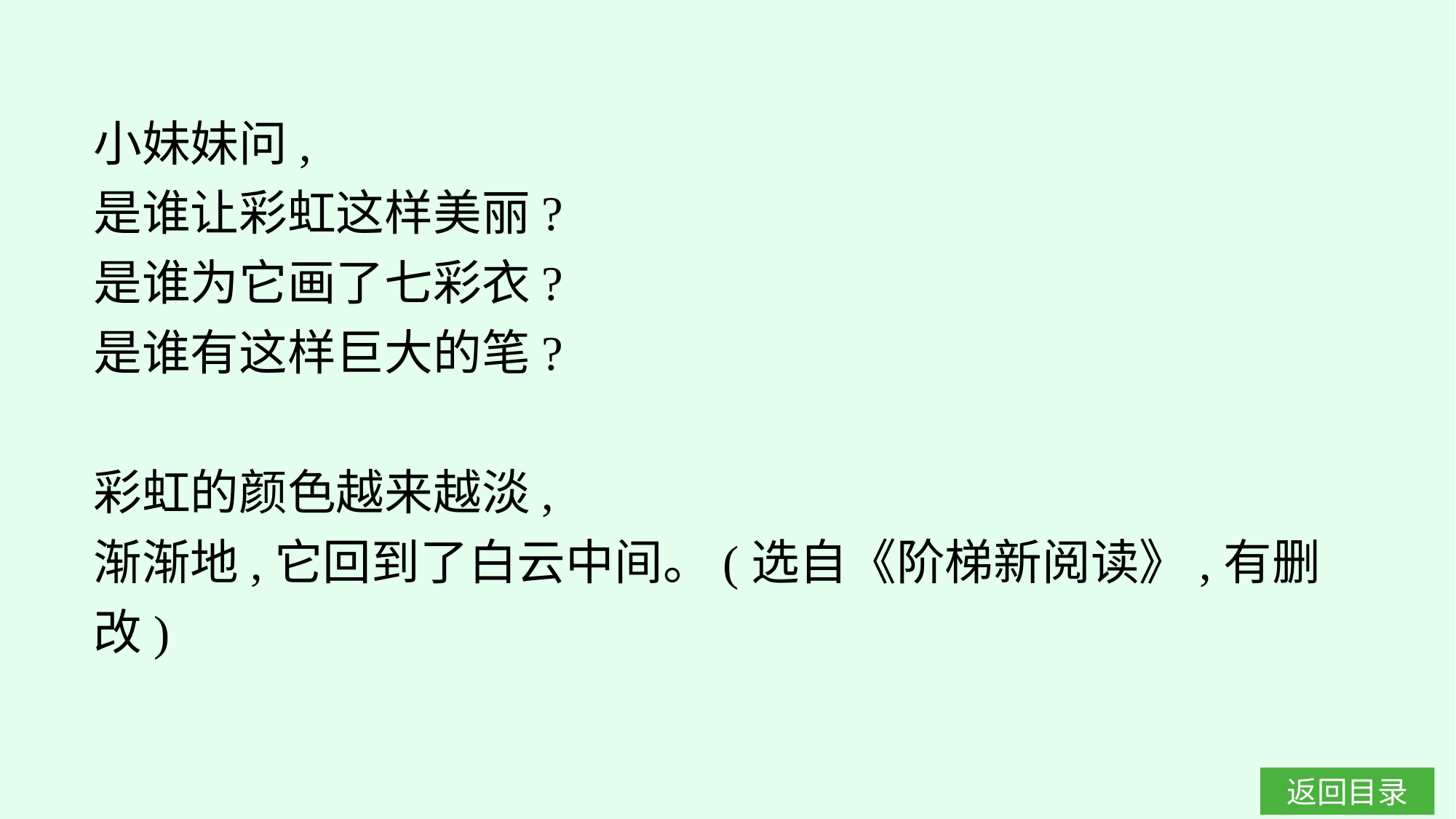

小妹妹问,
是谁让彩虹这样美丽?
是谁为它画了七彩衣?
是谁有这样巨大的笔?
彩虹的颜色越来越淡,
渐渐地,它回到了白云中间。(选自《阶梯新阅读》,有删改)